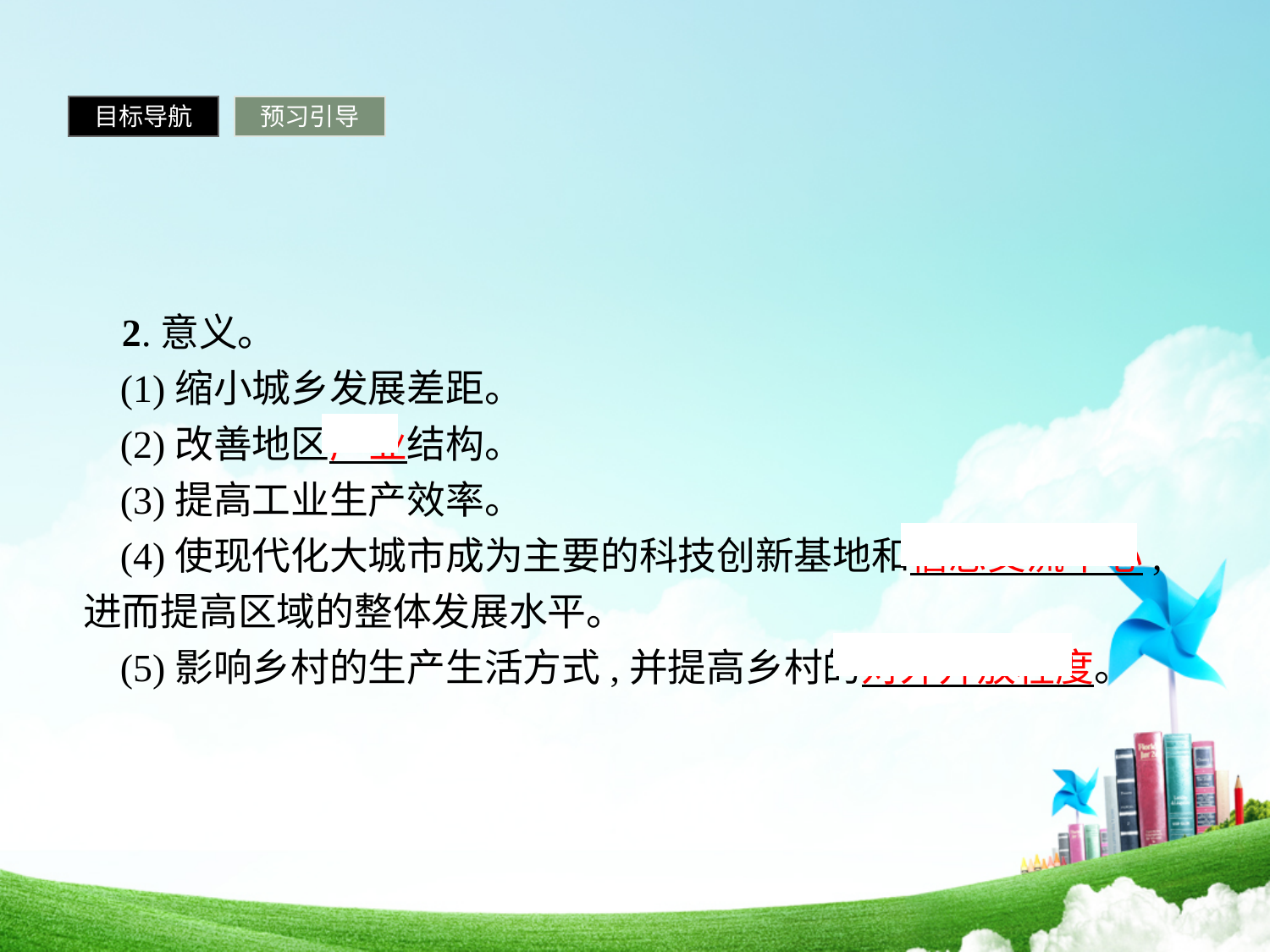

目标导航
预习引导
    2.意义。
(1)缩小城乡发展差距。
(2)改善地区产业结构。
(3)提高工业生产效率。
(4)使现代化大城市成为主要的科技创新基地和信息交流中心,进而提高区域的整体发展水平。
(5)影响乡村的生产生活方式,并提高乡村的对外开放程度。